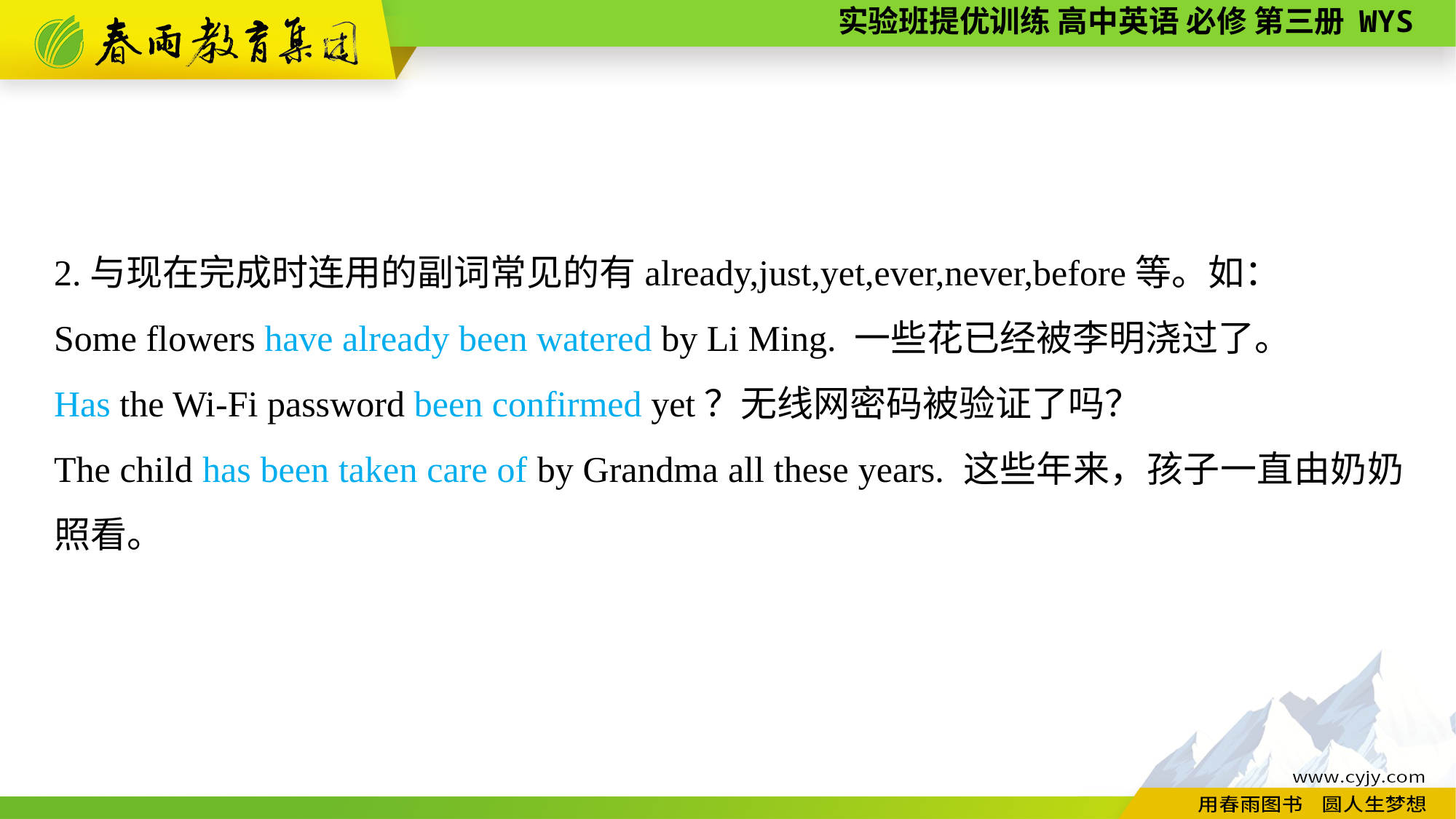

2.与现在完成时连用的副词常见的有already,just,yet,ever,never,before等。如：
Some flowers have already been watered by Li Ming. 一些花已经被李明浇过了。
Has the Wi-Fi password been confirmed yet？无线网密码被验证了吗？
The child has been taken care of by Grandma all these years. 这些年来，孩子一直由奶奶照看。